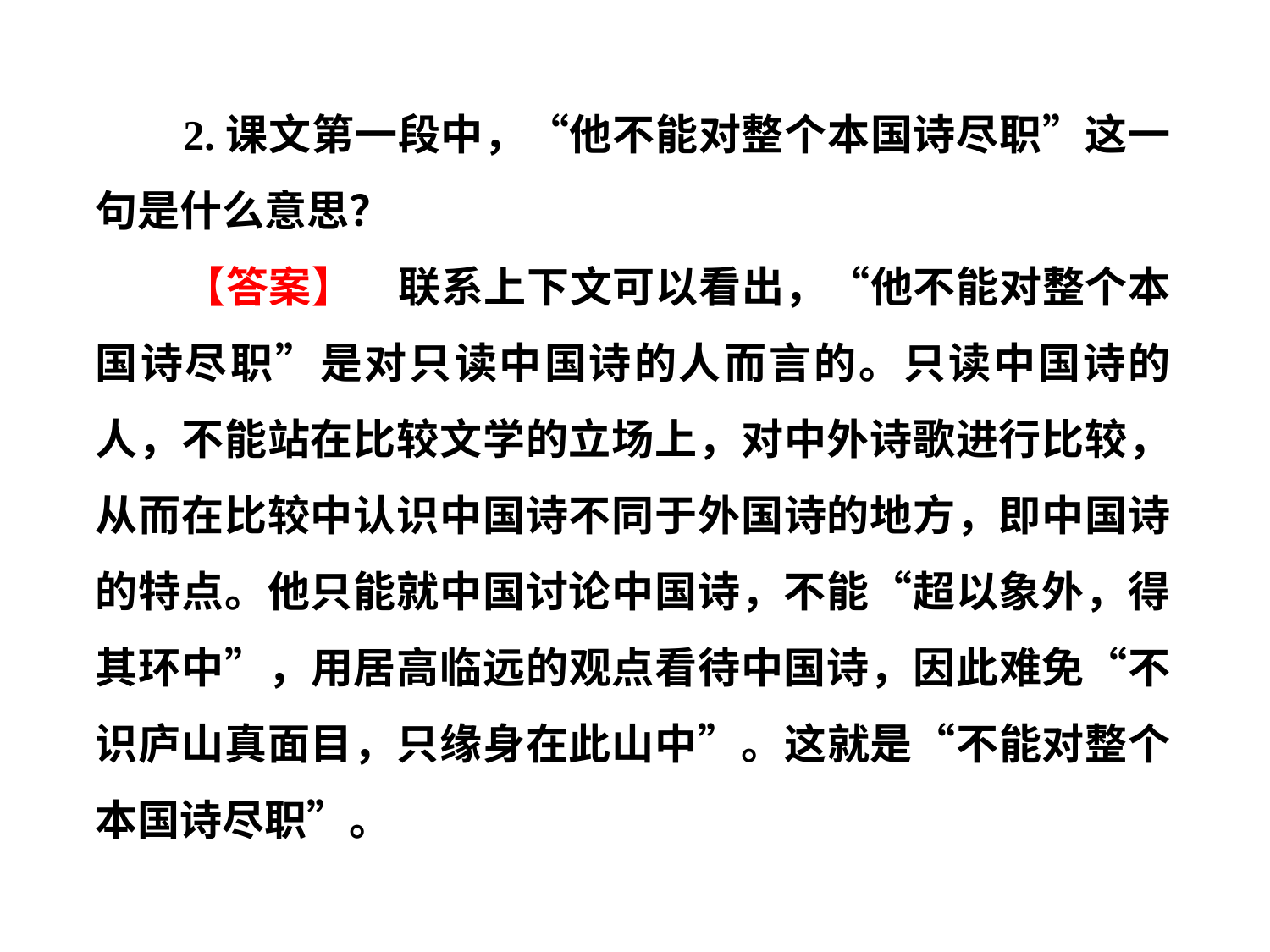

2.课文第一段中，“他不能对整个本国诗尽职”这一句是什么意思？
【答案】　联系上下文可以看出，“他不能对整个本国诗尽职”是对只读中国诗的人而言的。只读中国诗的人，不能站在比较文学的立场上，对中外诗歌进行比较，从而在比较中认识中国诗不同于外国诗的地方，即中国诗的特点。他只能就中国讨论中国诗，不能“超以象外，得其环中”，用居高临远的观点看待中国诗，因此难免“不识庐山真面目，只缘身在此山中”。这就是“不能对整个本国诗尽职”。